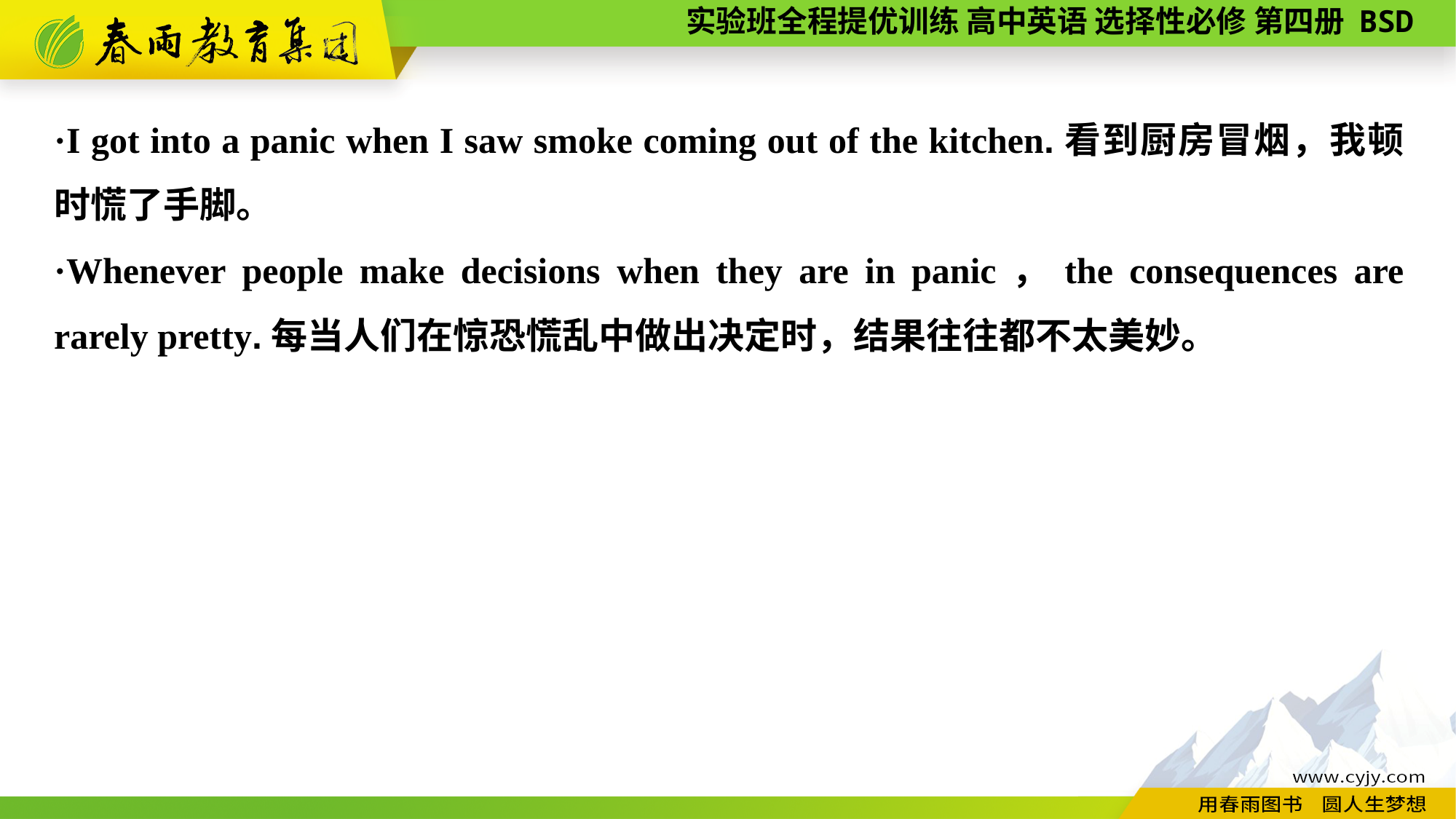

·I got into a panic when I saw smoke coming out of the kitchen.看到厨房冒烟，我顿时慌了手脚。
·Whenever people make decisions when they are in panic，the consequences are rarely pretty.每当人们在惊恐慌乱中做出决定时，结果往往都不太美妙。